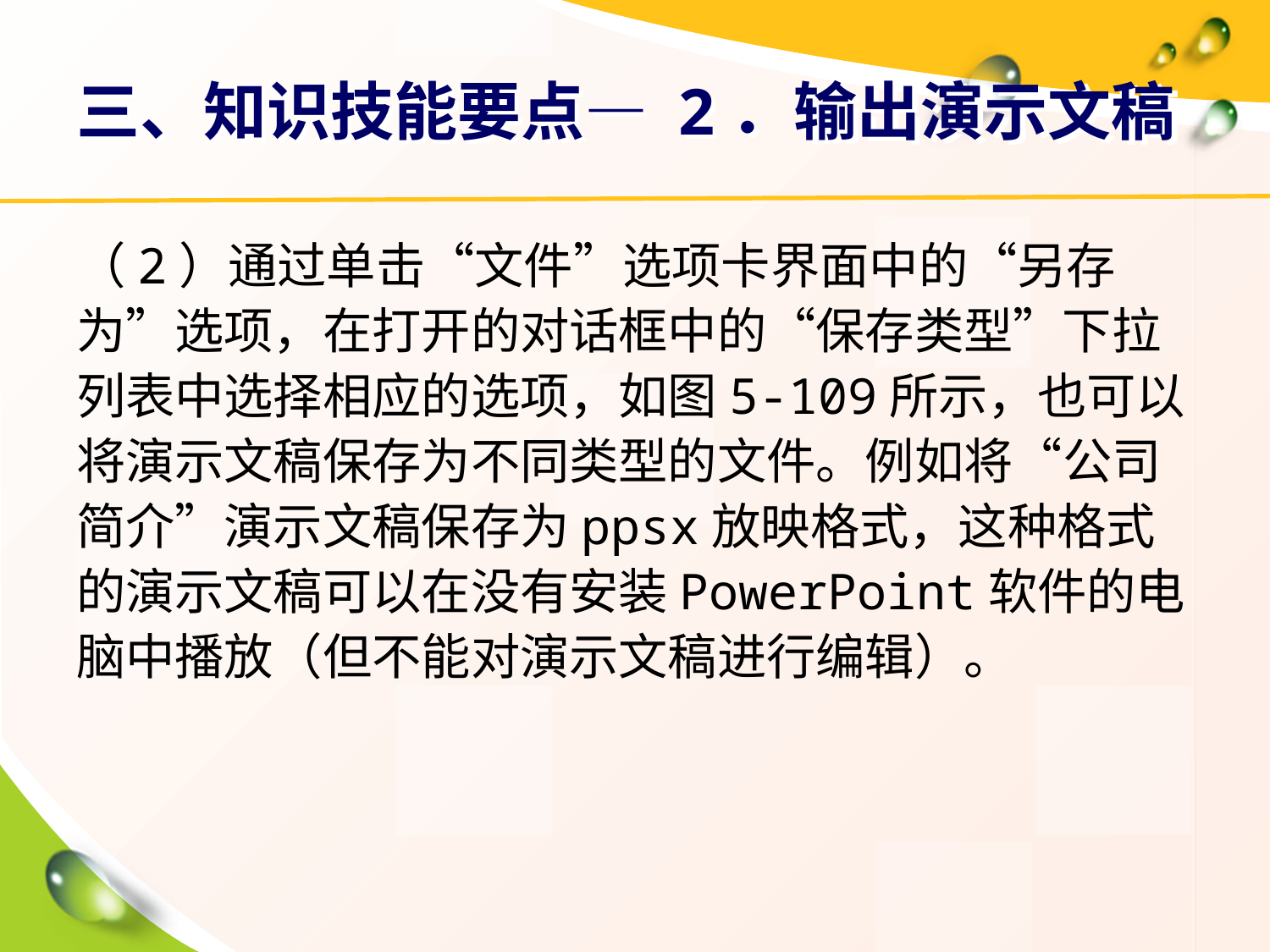

# 三、知识技能要点— 2．输出演示文稿
（2）通过单击“文件”选项卡界面中的“另存为”选项，在打开的对话框中的“保存类型”下拉列表中选择相应的选项，如图5-109所示，也可以将演示文稿保存为不同类型的文件。例如将“公司简介”演示文稿保存为ppsx放映格式，这种格式的演示文稿可以在没有安装PowerPoint软件的电脑中播放（但不能对演示文稿进行编辑）。